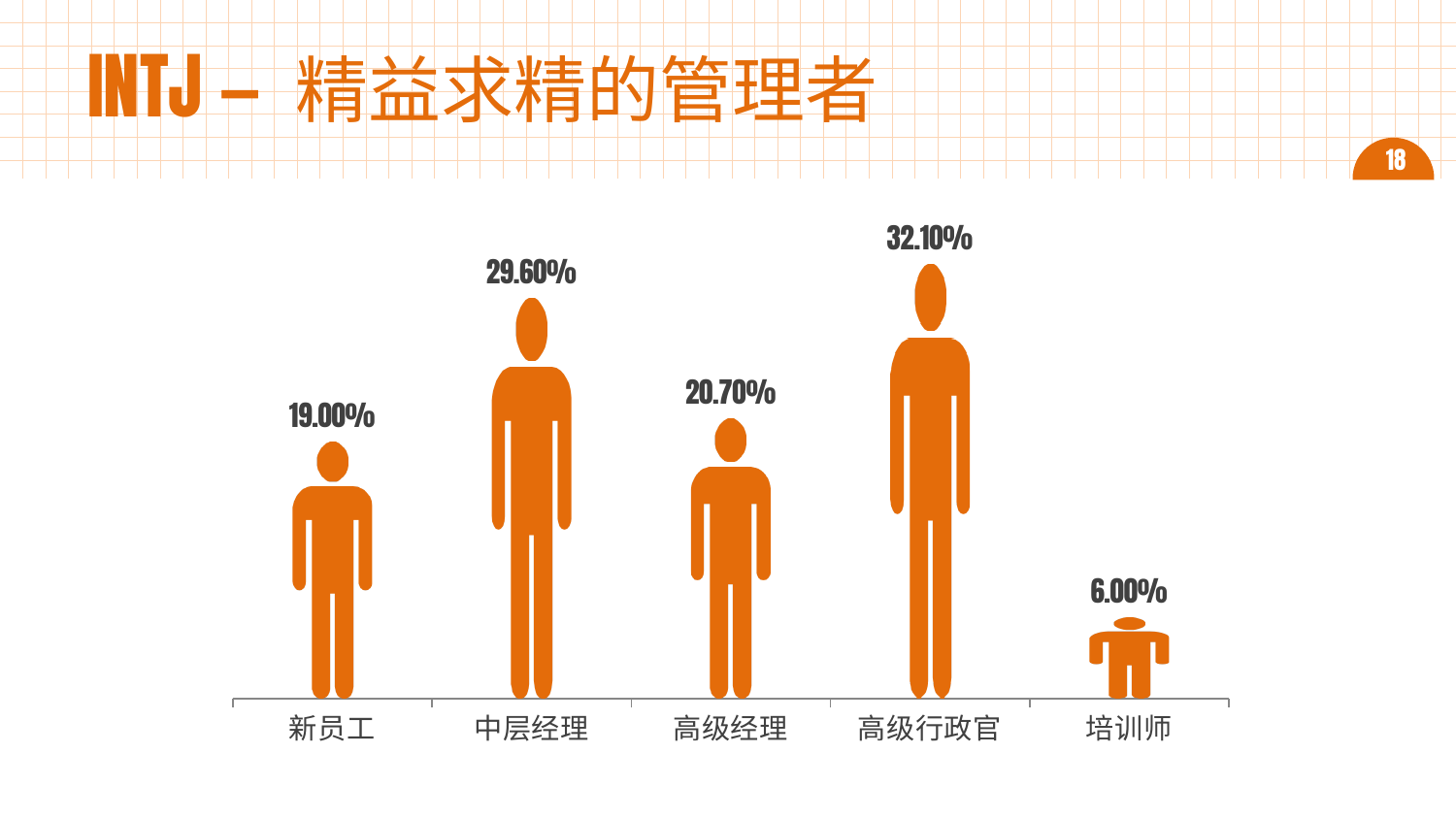

# INTJ — 精益求精的管理者
 18

### Chart

| Category | 系列 1 |
|---|---|
| 新员工 | 0.19 |
| 中层经理 | 0.2960000000000001 |
| 高级经理 | 0.20700000000000002 |
| 高级行政官 | 0.32100000000000006 |
| 培训师 | 0.060000000000000005 |